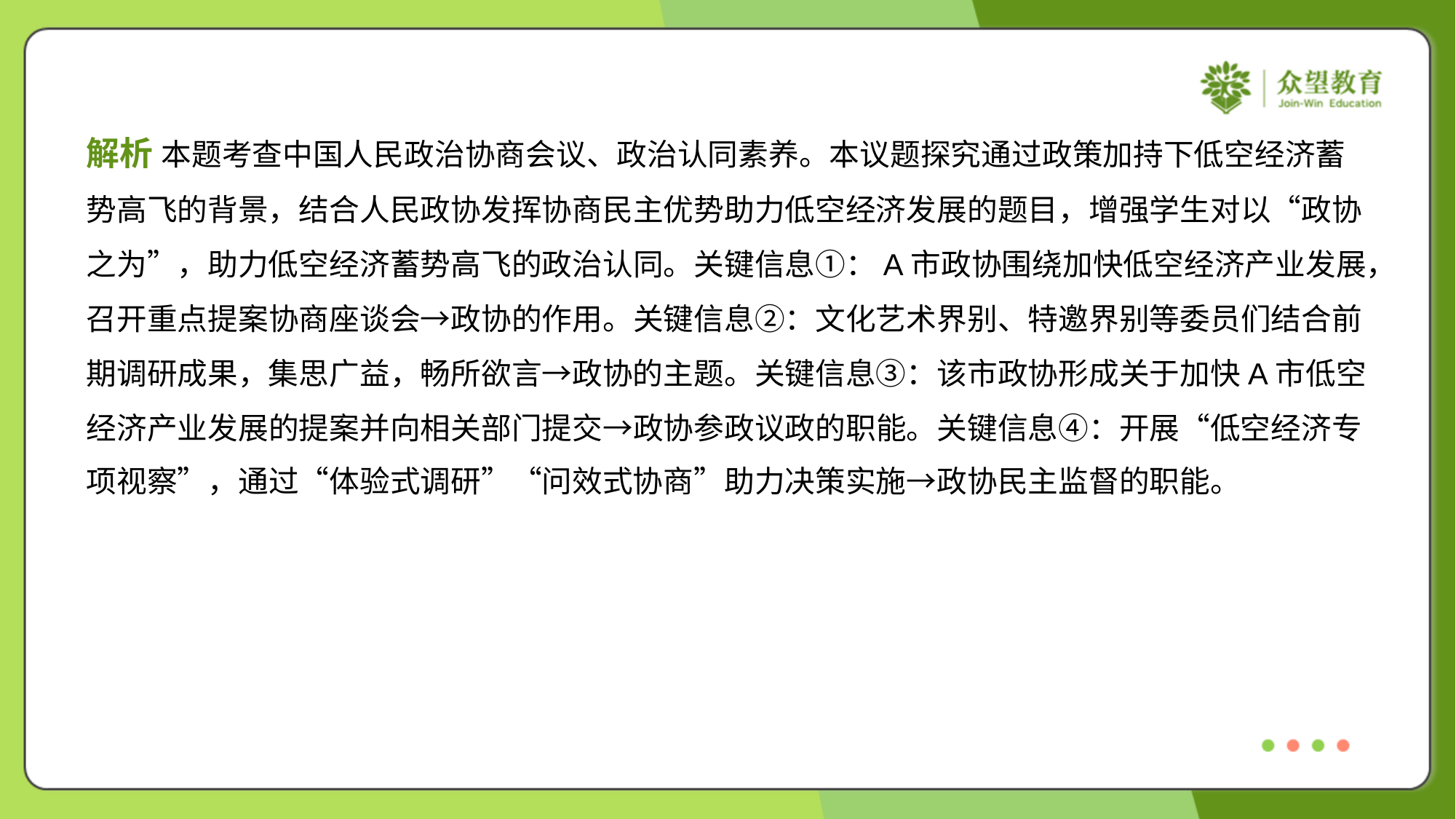

解析 本题考查中国人民政治协商会议、政治认同素养。本议题探究通过政策加持下低空经济蓄
势高飞的背景，结合人民政协发挥协商民主优势助力低空经济发展的题目，增强学生对以“政协
之为”，助力低空经济蓄势高飞的政治认同。关键信息①：A市政协围绕加快低空经济产业发展，
召开重点提案协商座谈会→政协的作用。关键信息②：文化艺术界别、特邀界别等委员们结合前
期调研成果，集思广益，畅所欲言→政协的主题。关键信息③：该市政协形成关于加快A市低空
经济产业发展的提案并向相关部门提交→政协参政议政的职能。关键信息④：开展“低空经济专
项视察”，通过“体验式调研”“问效式协商”助力决策实施→政协民主监督的职能。